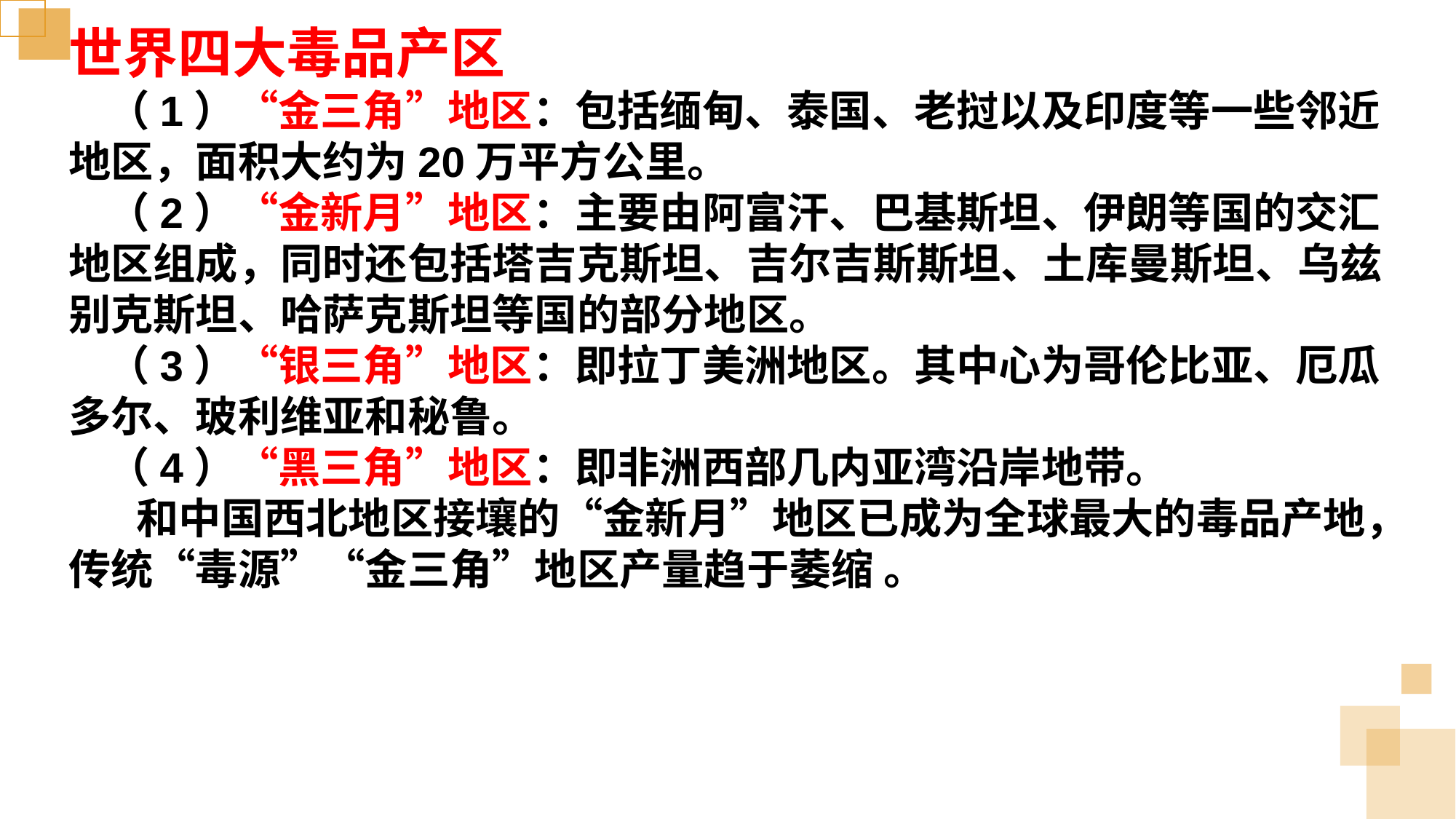

世界四大毒品产区
    （1）“金三角”地区：包括缅甸、泰国、老挝以及印度等一些邻近地区，面积大约为20万平方公里。
    （2）“金新月”地区：主要由阿富汗、巴基斯坦、伊朗等国的交汇地区组成，同时还包括塔吉克斯坦、吉尔吉斯斯坦、土库曼斯坦、乌兹别克斯坦、哈萨克斯坦等国的部分地区。
    （3）“银三角”地区：即拉丁美洲地区。其中心为哥伦比亚、厄瓜多尔、玻利维亚和秘鲁。
    （4）“黑三角”地区：即非洲西部几内亚湾沿岸地带。
      和中国西北地区接壤的“金新月”地区已成为全球最大的毒品产地，传统“毒源”“金三角”地区产量趋于萎缩 。